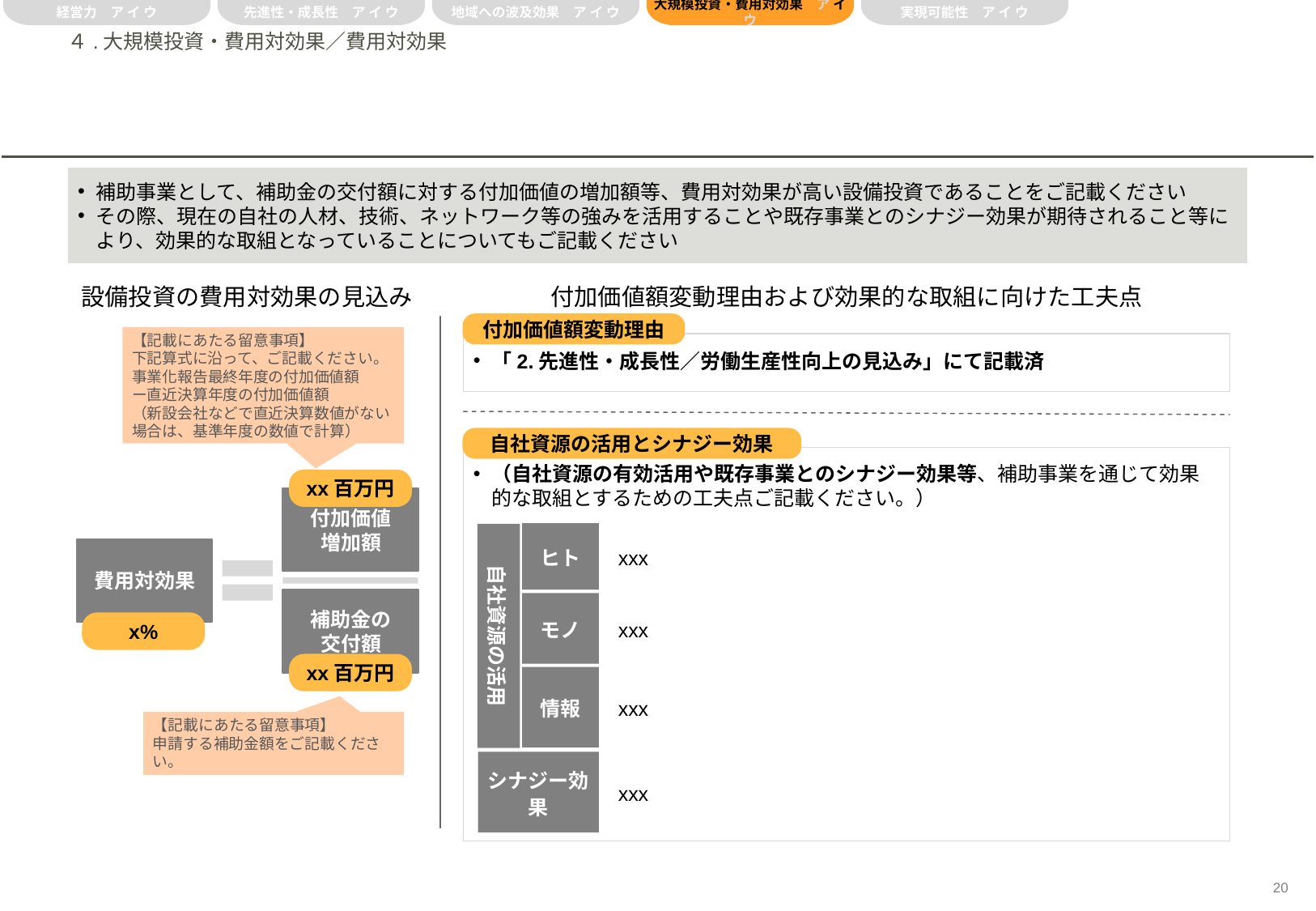

経営力　ア イ ウ
先進性・成長性　ア イ ウ
地域への波及効果　ア イ ウ
大規模投資・費用対効果　ア イ ウ
実現可能性　ア イ ウ
# ４.大規模投資・費用対効果／費用対効果

補助事業として、補助金の交付額に対する付加価値の増加額等、費用対効果が高い設備投資であることをご記載ください
その際、現在の自社の人材、技術、ネットワーク等の強みを活用することや既存事業とのシナジー効果が期待されること等により、効果的な取組となっていることについてもご記載ください
設備投資の費用対効果の見込み
付加価値額変動理由および効果的な取組に向けた工夫点
付加価値額変動理由
【記載にあたる留意事項】
下記算式に沿って、ご記載ください。
事業化報告最終年度の付加価値額
ー直近決算年度の付加価値額
（新設会社などで直近決算数値がない場合は、基準年度の数値で計算）
「2.先進性・成長性／労働生産性向上の見込み」にて記載済
自社資源の活用とシナジー効果
（自社資源の有効活用や既存事業とのシナジー効果等、補助事業を通じて効果的な取組とするための工夫点ご記載ください。）
xx百万円
付加価値
増加額
ヒト
xxx
自社資源の活用
費用対効果

補助金の
交付額
モノ
xxx
x%
xx百万円
情報
xxx
【記載にあたる留意事項】
申請する補助金額をご記載ください。
シナジー効果
xxx